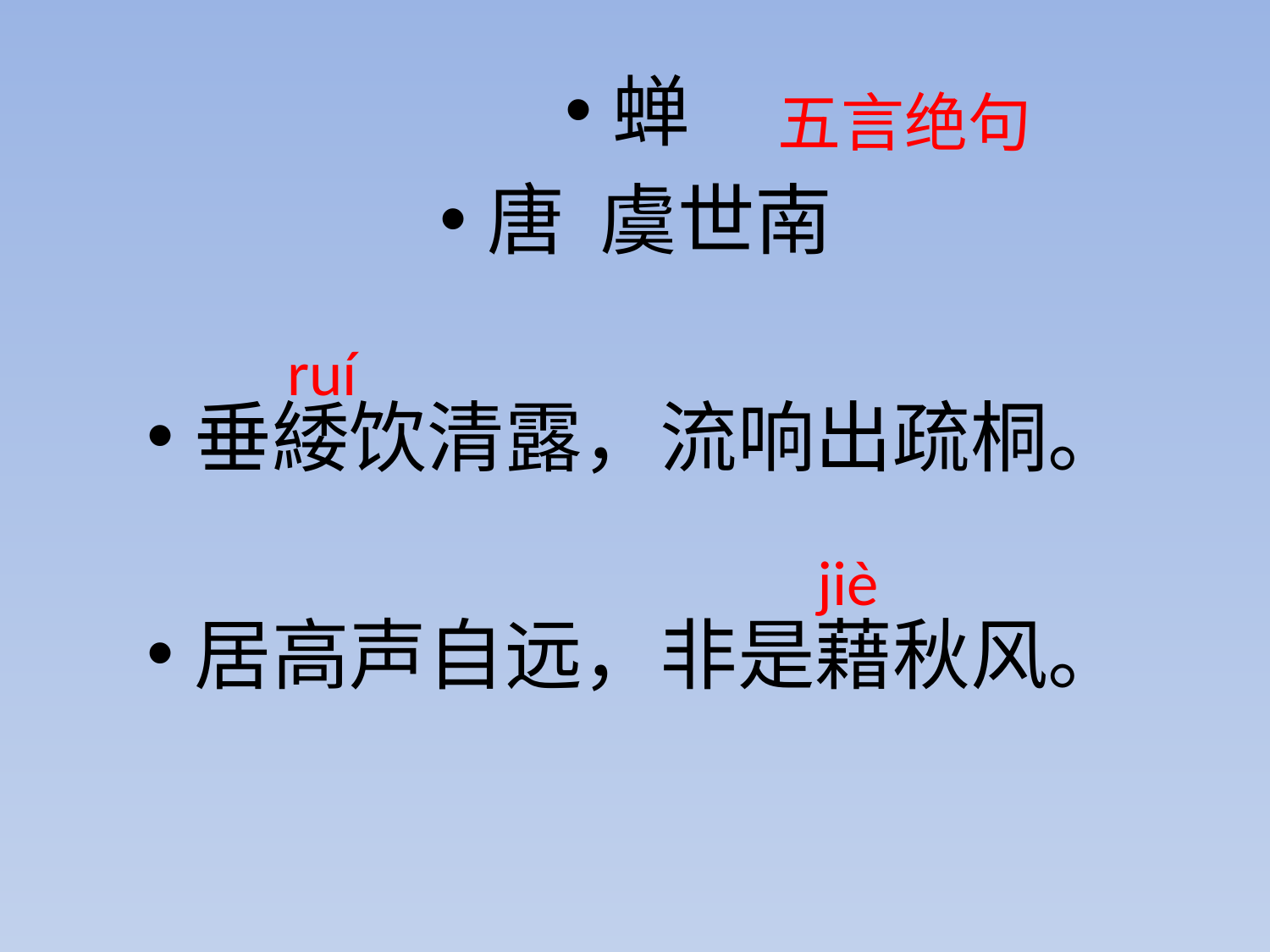

蝉
唐  虞世南

垂緌饮清露，流响出疏桐。

居高声自远，非是藉秋风。
五言绝句
ruí
jiè